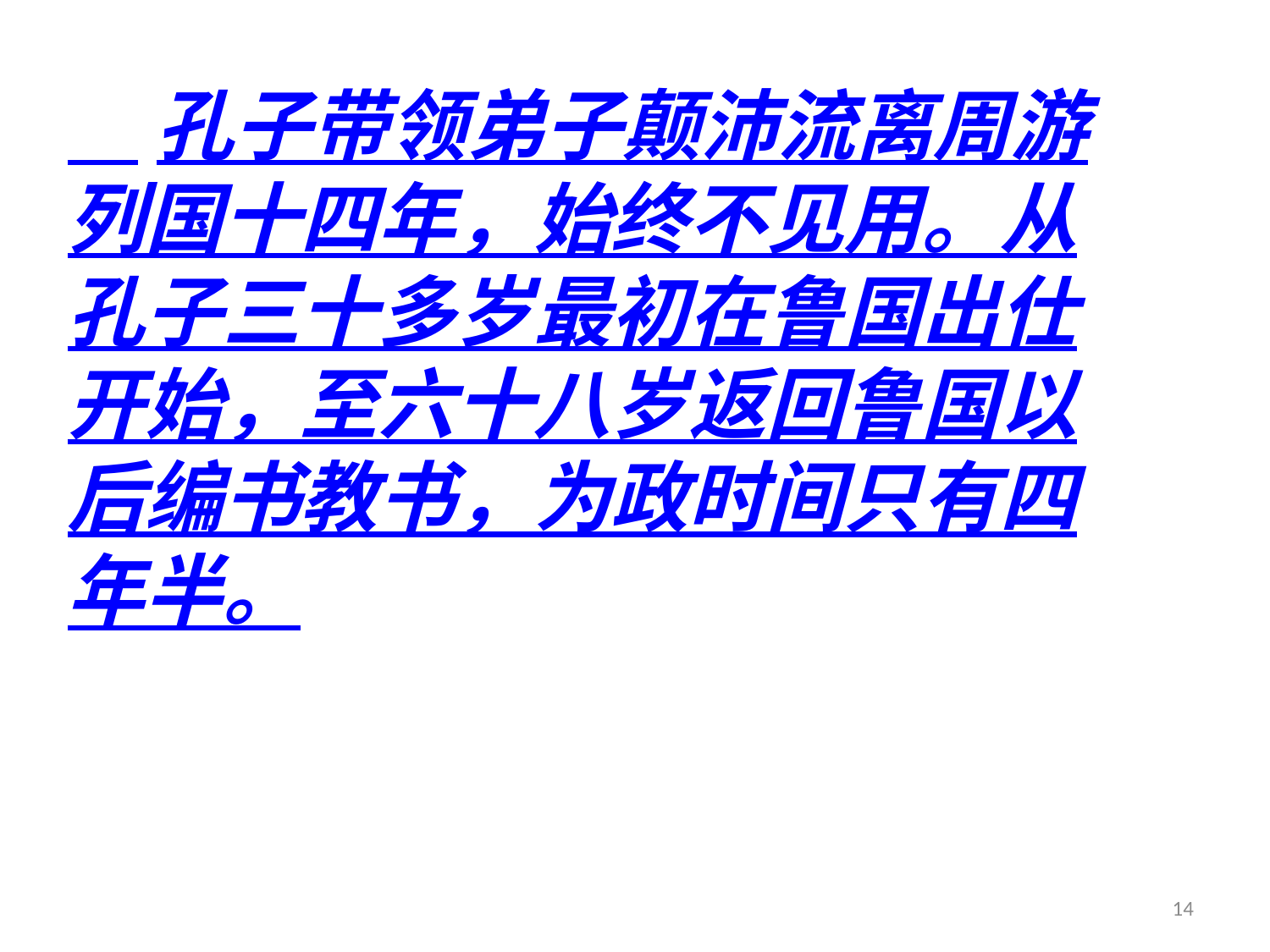

孔子带领弟子颠沛流离周游列国十四年，始终不见用。从孔子三十多岁最初在鲁国出仕开始，至六十八岁返回鲁国以后编书教书，为政时间只有四年半。
14